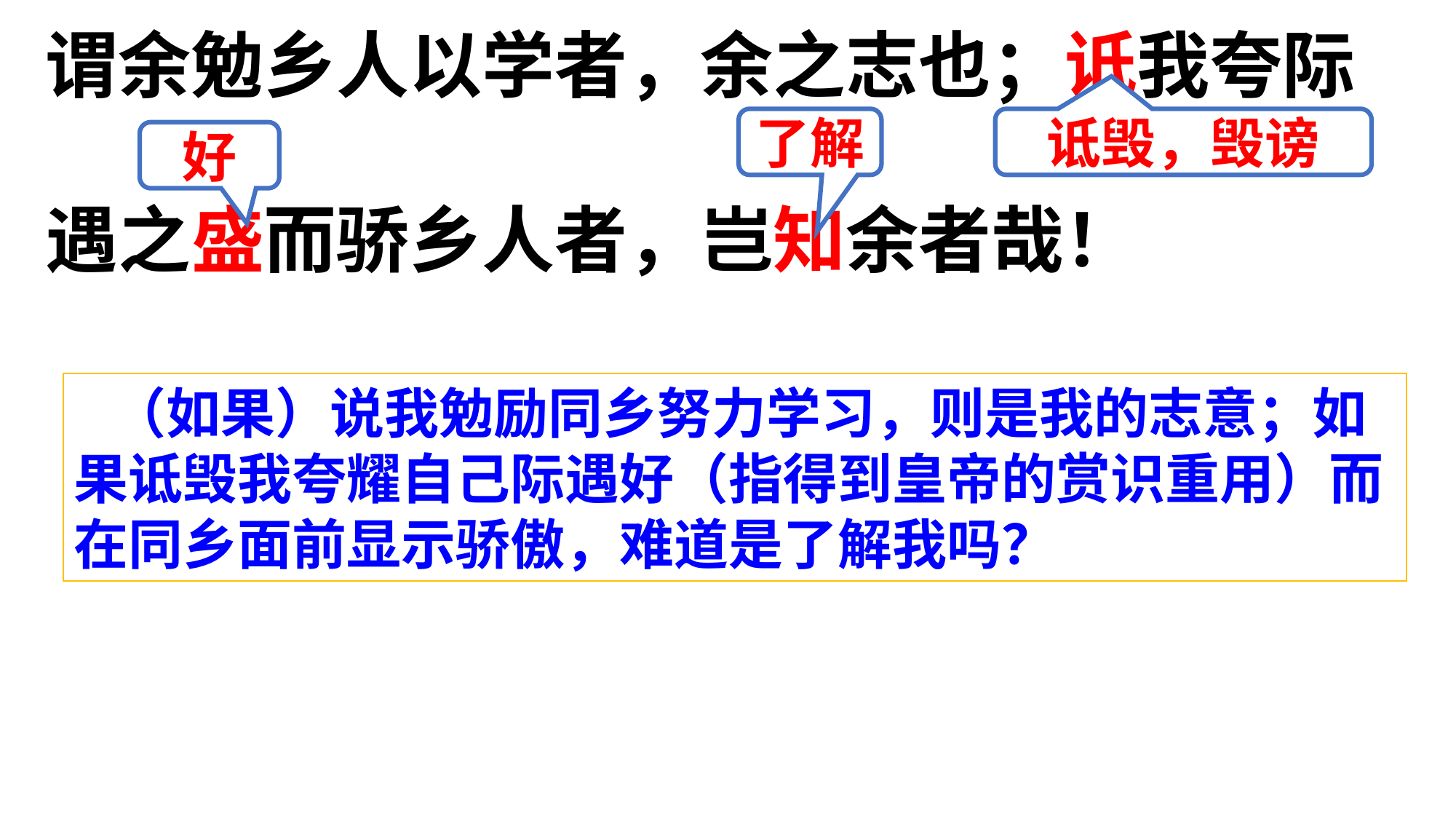

谓余勉乡人以学者，余之志也；诋我夸际

遇之盛而骄乡人者，岂知余者哉！

了解
诋毁，毁谤
好
  （如果）说我勉励同乡努力学习，则是我的志意；如果诋毁我夸耀自己际遇好（指得到皇帝的赏识重用）而在同乡面前显示骄傲，难道是了解我吗？